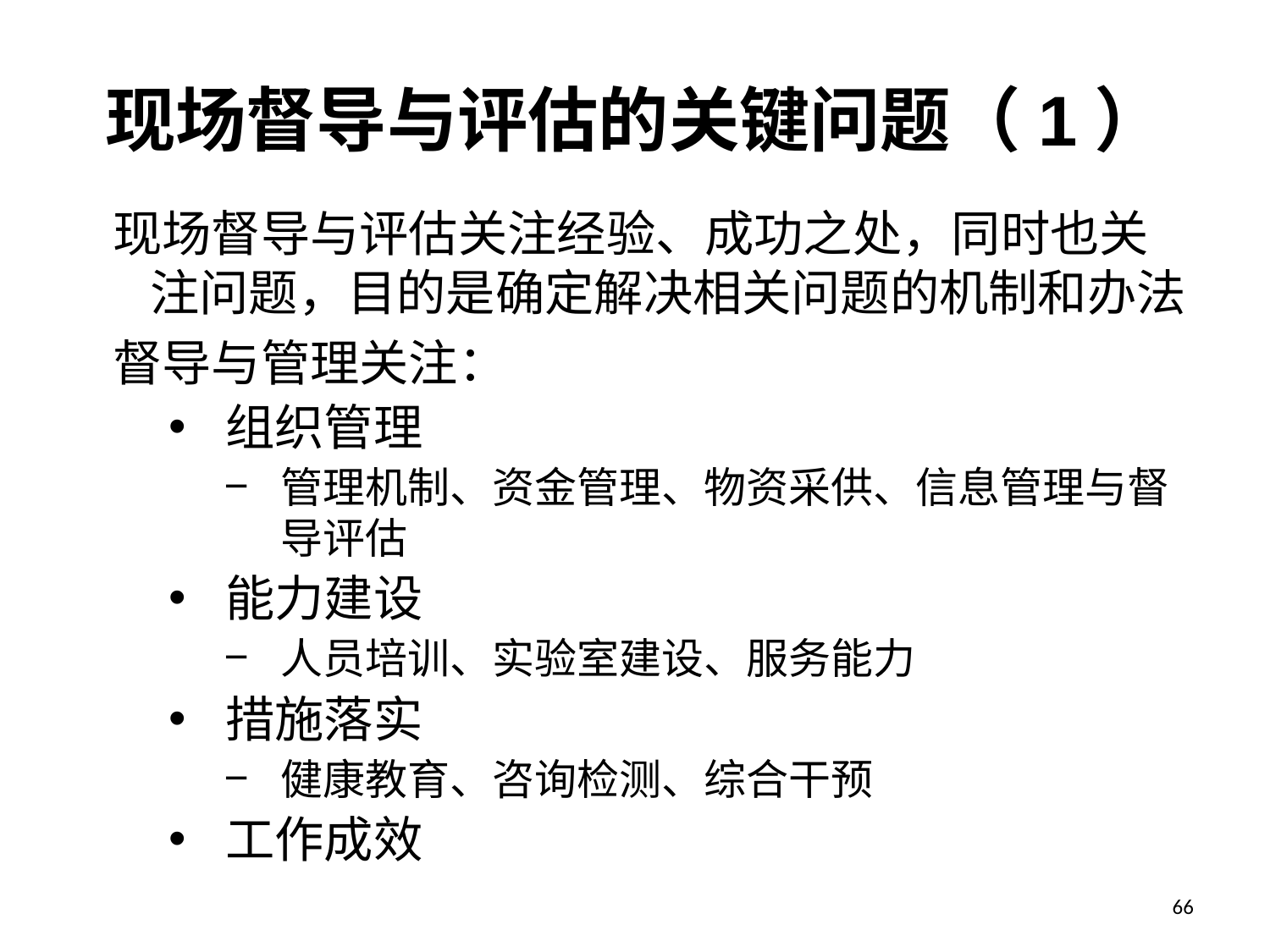

# 现场督导与评估的关键问题（1）
现场督导与评估关注经验、成功之处，同时也关注问题，目的是确定解决相关问题的机制和办法
督导与管理关注：
组织管理
管理机制、资金管理、物资采供、信息管理与督导评估
能力建设
人员培训、实验室建设、服务能力
措施落实
健康教育、咨询检测、综合干预
工作成效
66